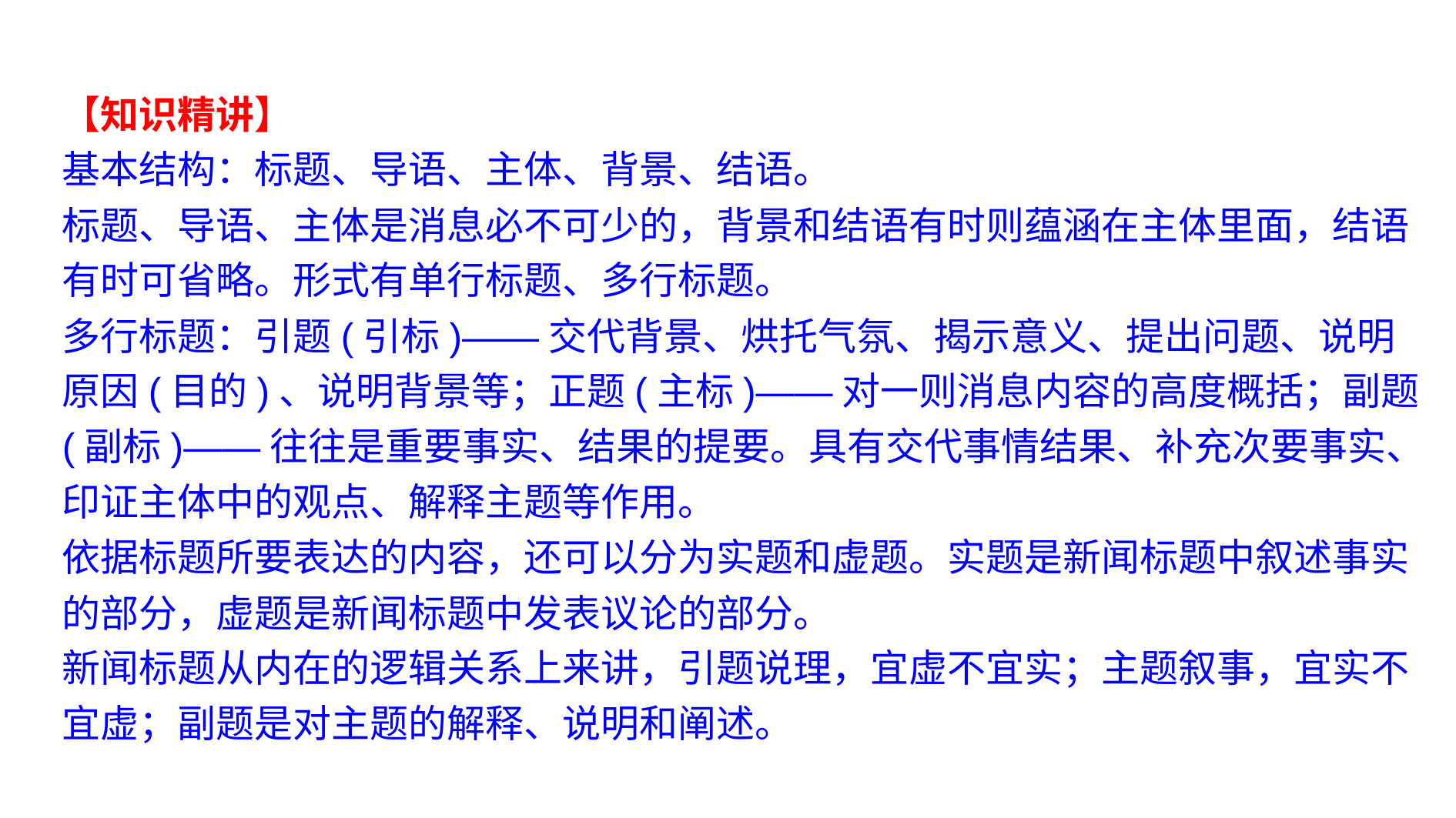

题型一    分析新闻标题的艺术性
【知识精讲】
基本结构：标题、导语、主体、背景、结语。
标题、导语、主体是消息必不可少的，背景和结语有时则蕴涵在主体里面，结语有时可省略。形式有单行标题、多行标题。
多行标题：引题(引标)——交代背景、烘托气氛、揭示意义、提出问题、说明原因(目的)、说明背景等；正题(主标)——对一则消息内容的高度概括；副题(副标)——往往是重要事实、结果的提要。具有交代事情结果、补充次要事实、印证主体中的观点、解释主题等作用。
依据标题所要表达的内容，还可以分为实题和虚题。实题是新闻标题中叙述事实的部分，虚题是新闻标题中发表议论的部分。
新闻标题从内在的逻辑关系上来讲，引题说理，宜虚不宜实；主题叙事，宜实不宜虚；副题是对主题的解释、说明和阐述。